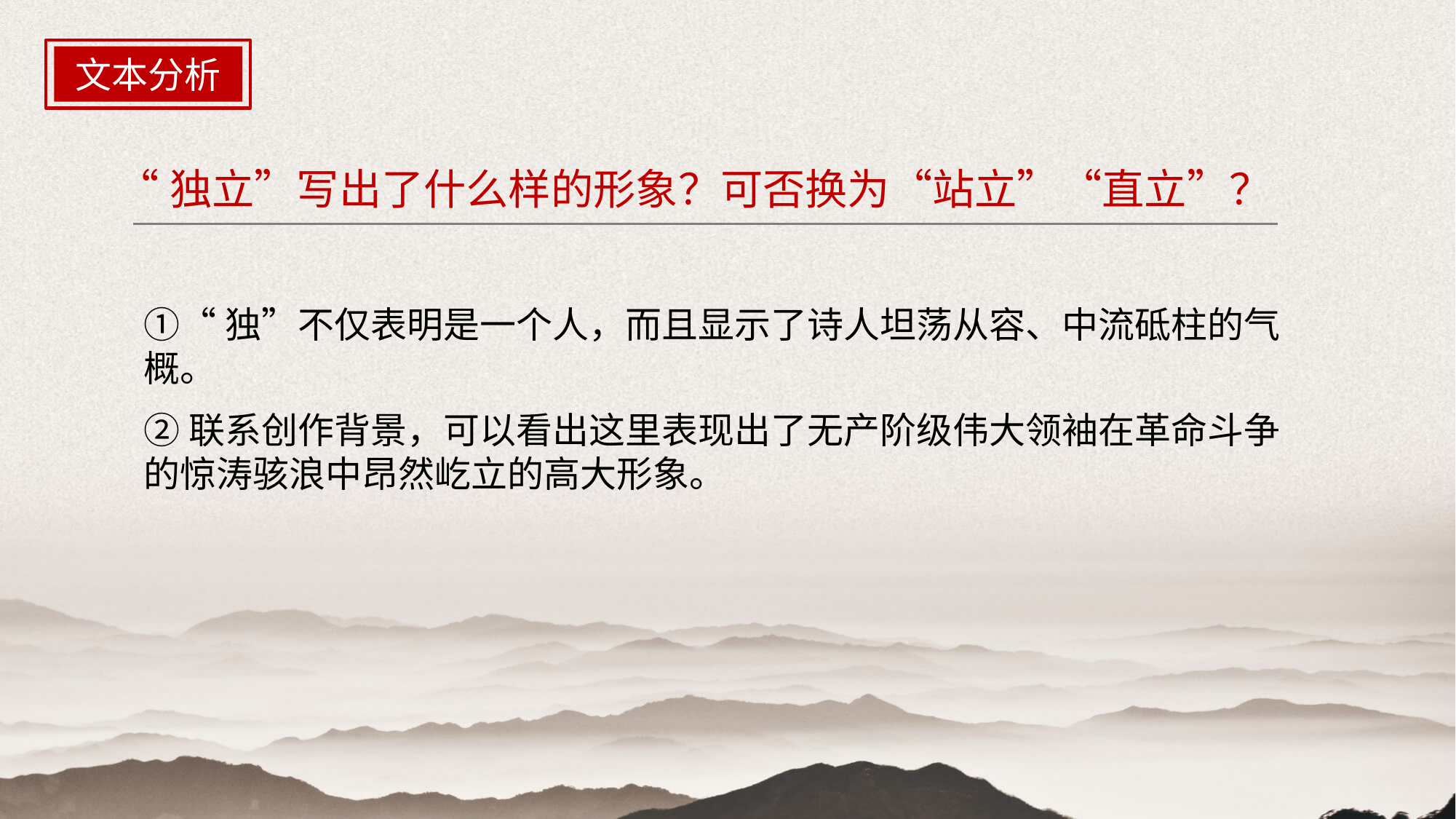

文本分析
“独立”写出了什么样的形象？可否换为“站立”“直立”？
①“独”不仅表明是一个人，而且显示了诗人坦荡从容、中流砥柱的气概。
②联系创作背景，可以看出这里表现出了无产阶级伟大领袖在革命斗争的惊涛骇浪中昂然屹立的高大形象。